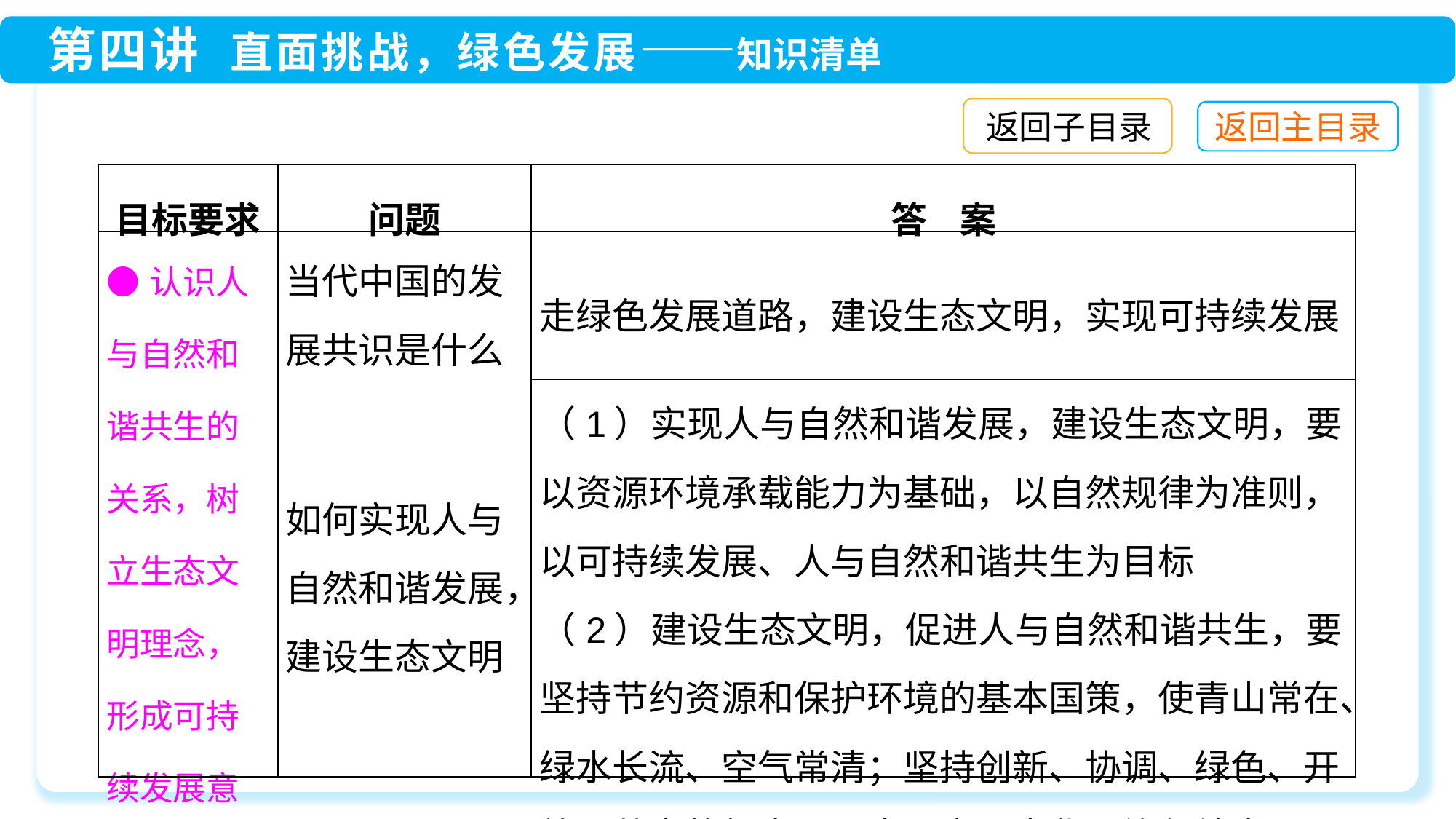

返回子目录
| 目标要求 | 问题 | 答 案 |
| --- | --- | --- |
| ●认识人与自然和谐共生的关系，树立生态文明理念，形成可持续发展意识 | 当代中国的发展共识是什么 | 走绿色发展道路，建设生态文明，实现可持续发展 |
|  | 如何实现人与自然和谐发展，建设生态文明 |  |
|  |  | （1）实现人与自然和谐发展，建设生态文明，要以资源环境承载能力为基础，以自然规律为准则，以可持续发展、人与自然和谐共生为目标 （2）建设生态文明，促进人与自然和谐共生，要坚持节约资源和保护环境的基本国策，使青山常在、绿水长流、空气常清；坚持创新、协调、绿色、开放、共享的新发展理念，实现中华民族永续发展 |